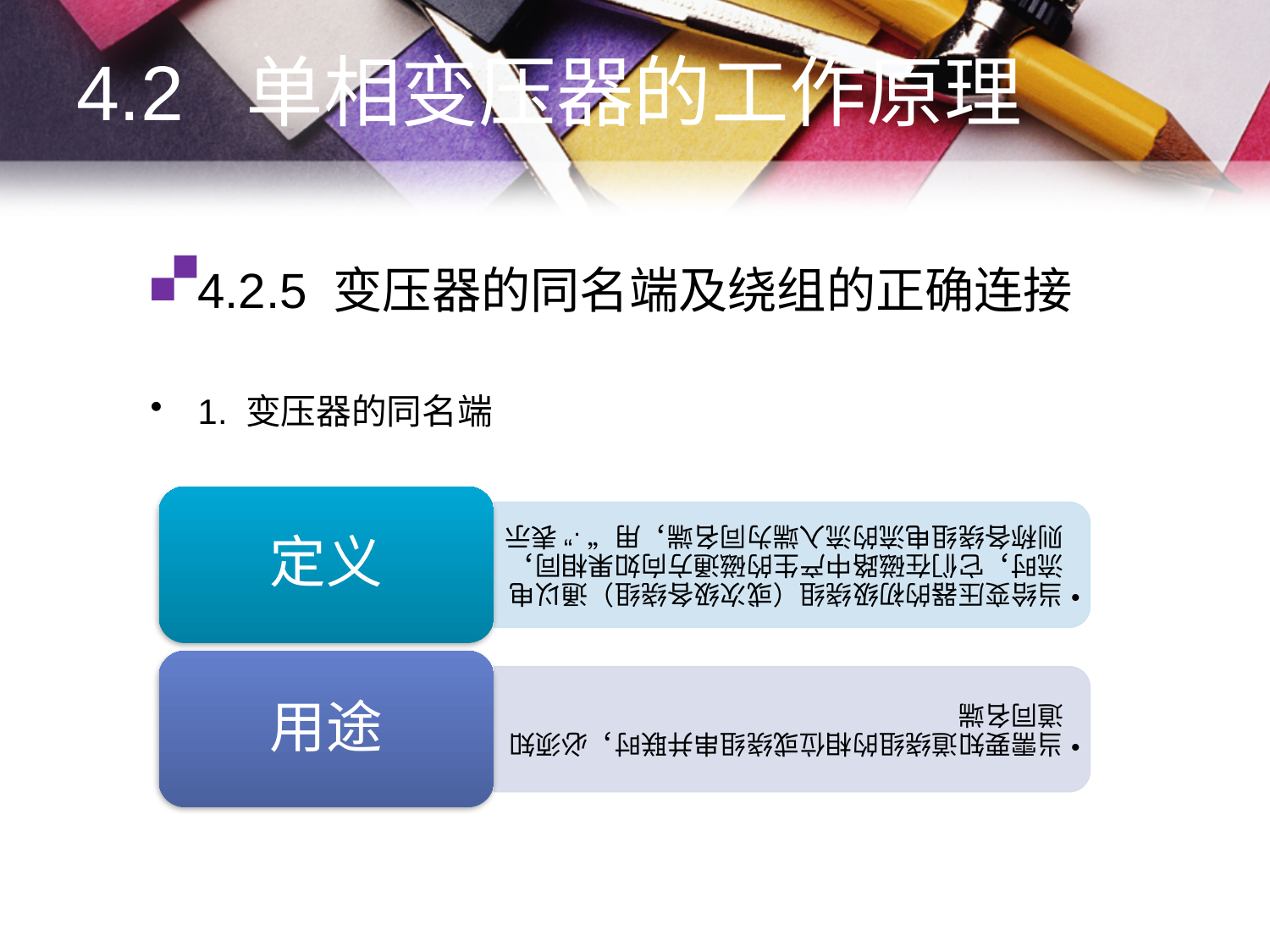

4.2  单相变压器的工作原理
# 4.2.5 变压器的同名端及绕组的正确连接
1. 变压器的同名端

当给变压器的初级绕组（或次级各绕组）通以电流时，它们在磁路中产生的磁通方向如果相同，则称各绕组电流的流入端为同名端，用“·”表示
定义
当需要知道绕组的相位或绕组串并联时，必须知道同名端
用途